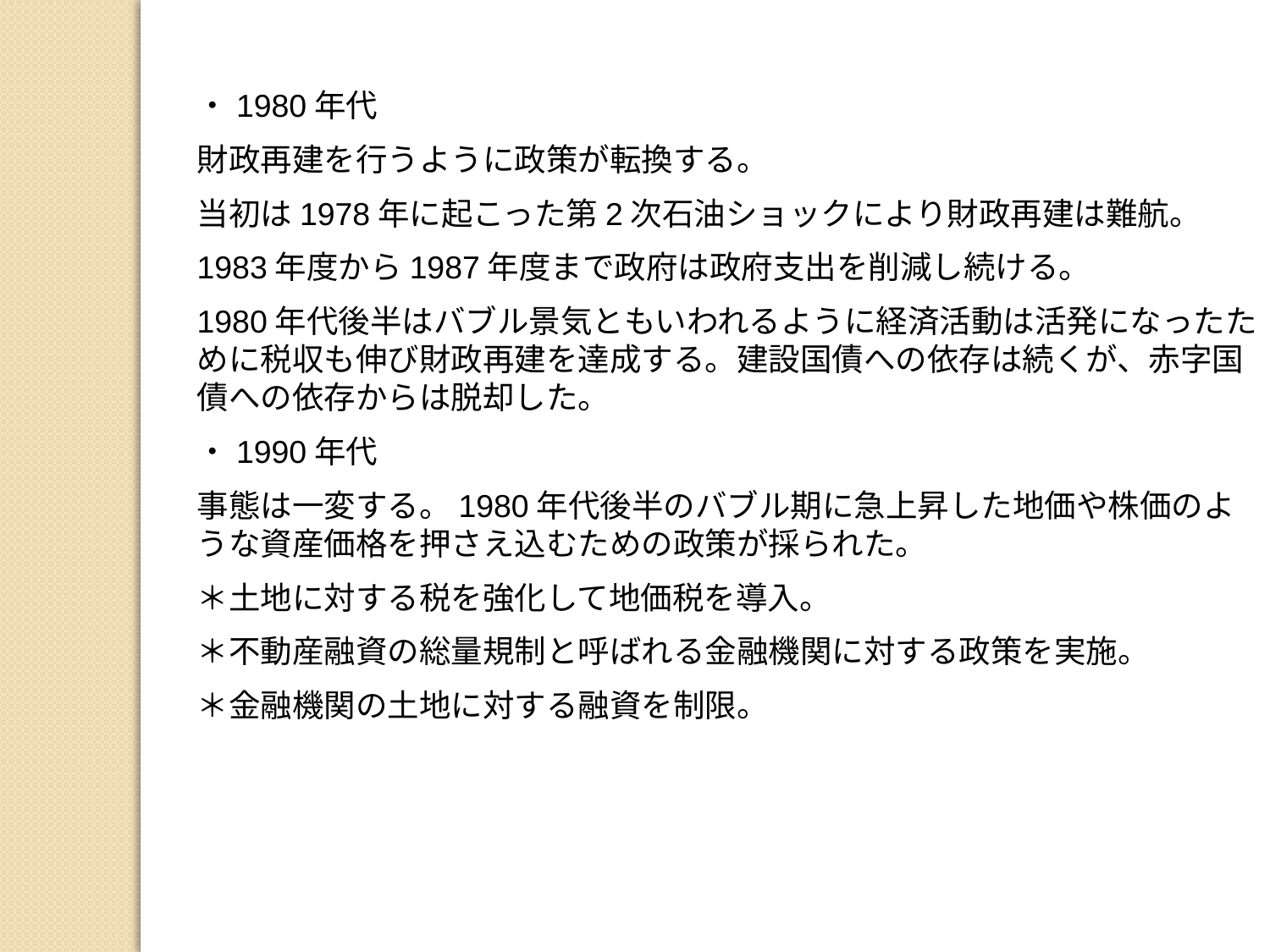

・1980年代
財政再建を行うように政策が転換する。
当初は1978年に起こった第2次石油ショックにより財政再建は難航。
1983年度から1987年度まで政府は政府支出を削減し続ける。
1980年代後半はバブル景気ともいわれるように経済活動は活発になったために税収も伸び財政再建を達成する。建設国債への依存は続くが、赤字国債への依存からは脱却した。
・1990年代
事態は一変する。1980年代後半のバブル期に急上昇した地価や株価のような資産価格を押さえ込むための政策が採られた。
＊土地に対する税を強化して地価税を導入。
＊不動産融資の総量規制と呼ばれる金融機関に対する政策を実施。
＊金融機関の土地に対する融資を制限。